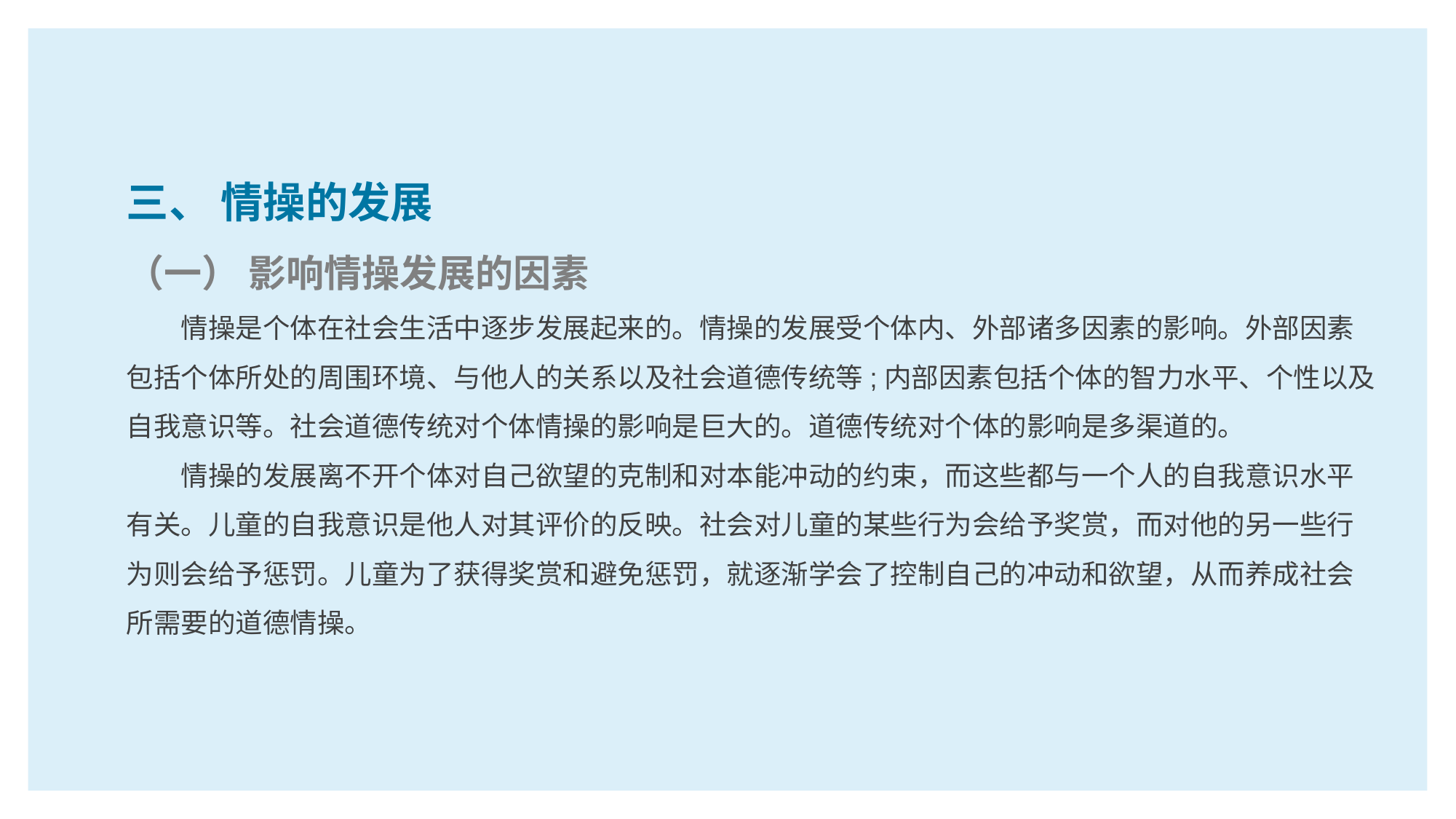

三、 情操的发展
（一） 影响情操发展的因素
情操是个体在社会生活中逐步发展起来的。情操的发展受个体内、外部诸多因素的影响。外部因素包括个体所处的周围环境、与他人的关系以及社会道德传统等;内部因素包括个体的智力水平、个性以及自我意识等。社会道德传统对个体情操的影响是巨大的。道德传统对个体的影响是多渠道的。
情操的发展离不开个体对自己欲望的克制和对本能冲动的约束，而这些都与一个人的自我意识水平有关。儿童的自我意识是他人对其评价的反映。社会对儿童的某些行为会给予奖赏，而对他的另一些行为则会给予惩罚。儿童为了获得奖赏和避免惩罚，就逐渐学会了控制自己的冲动和欲望，从而养成社会所需要的道德情操。